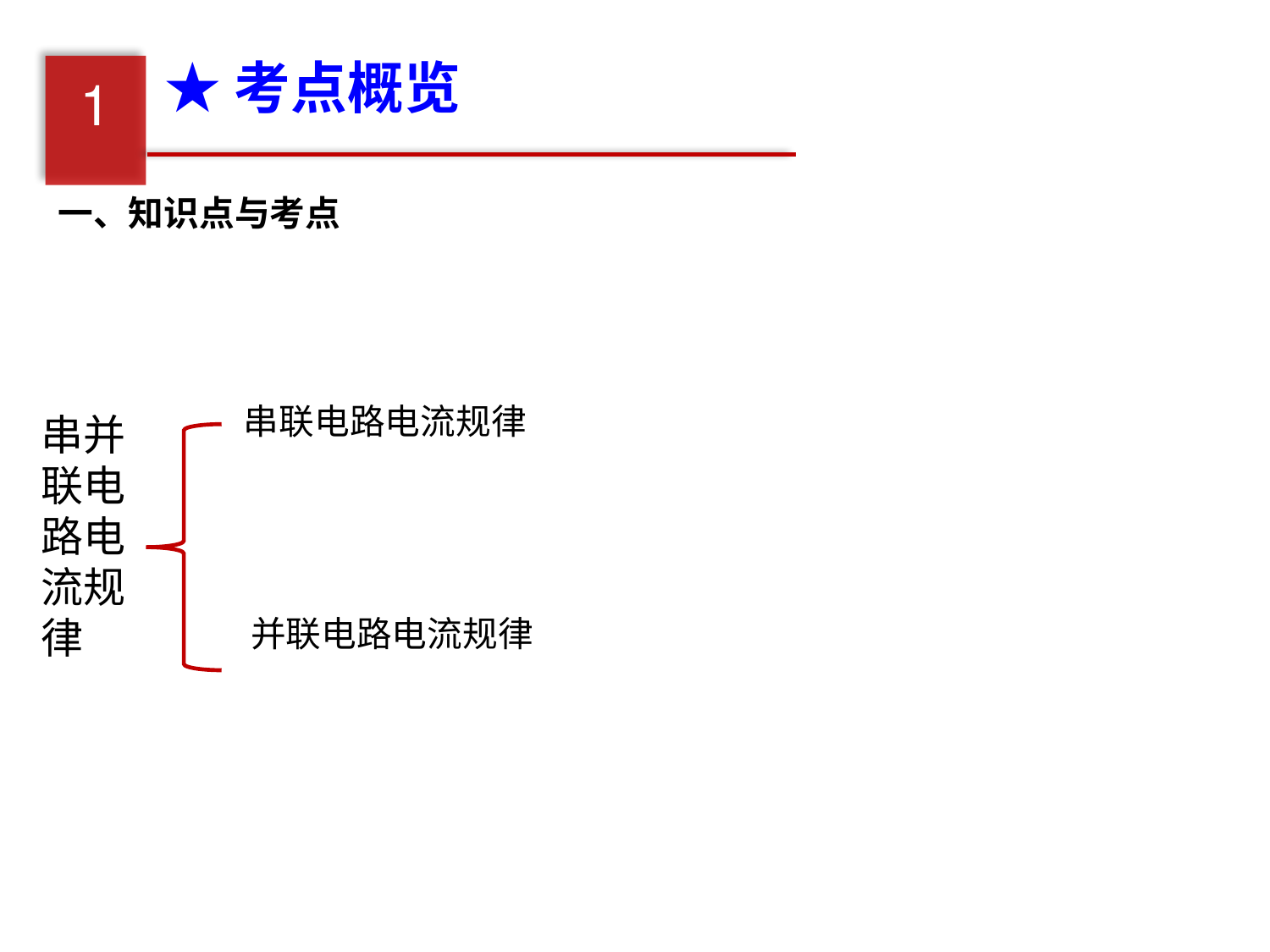

★考点概览

1
一、知识点与考点
串联电路电流规律
串并联电路电流规律

并联电路电流规律